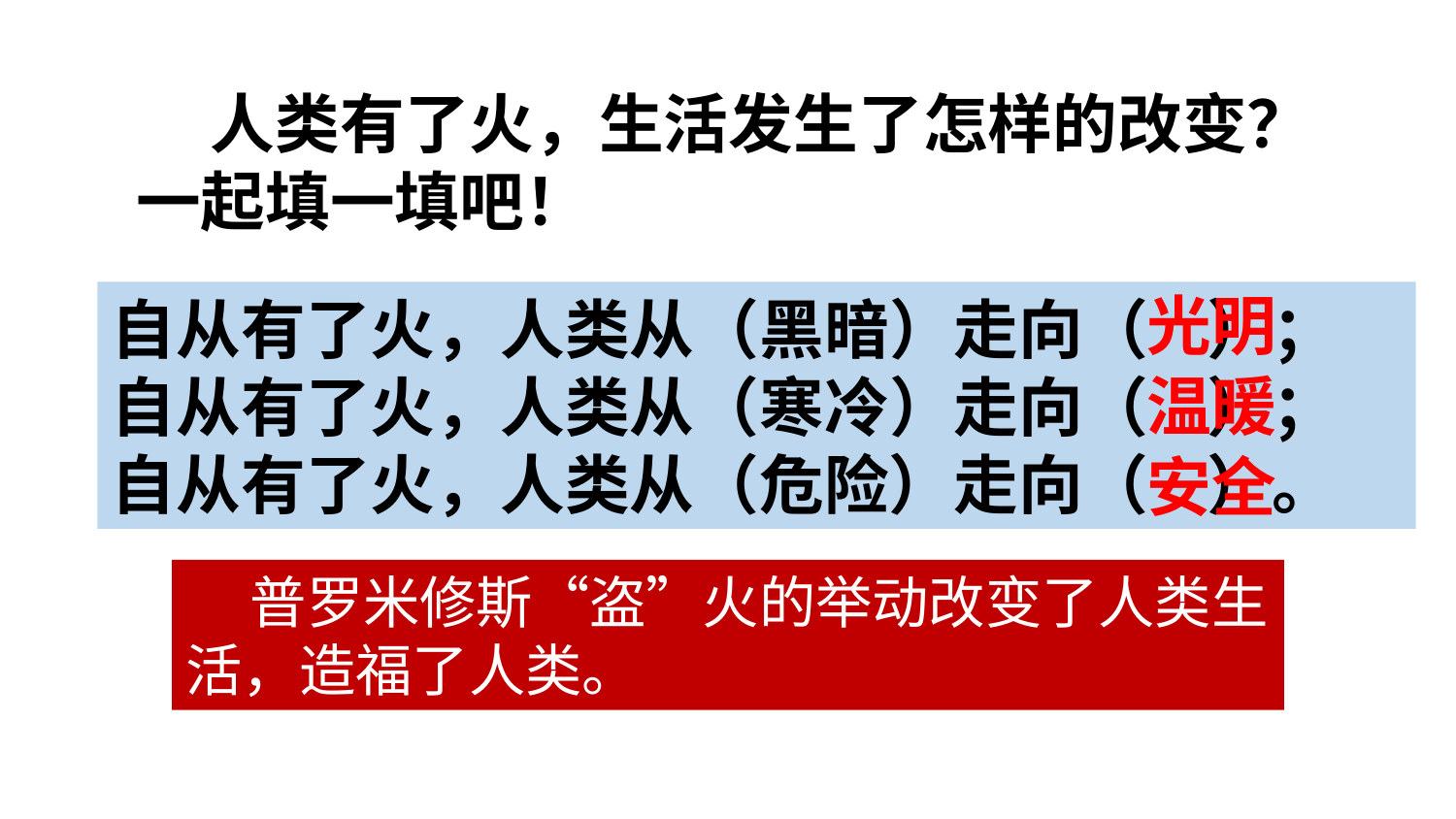

人类有了火，生活发生了怎样的改变？一起填一填吧！
光明
自从有了火，人类从（黑暗）走向（    ）；
自从有了火，人类从（寒冷）走向（    ）；
自从有了火，人类从（危险）走向（    ）。
温暖
安全
    普罗米修斯“盗”火的举动改变了人类生活，造福了人类。